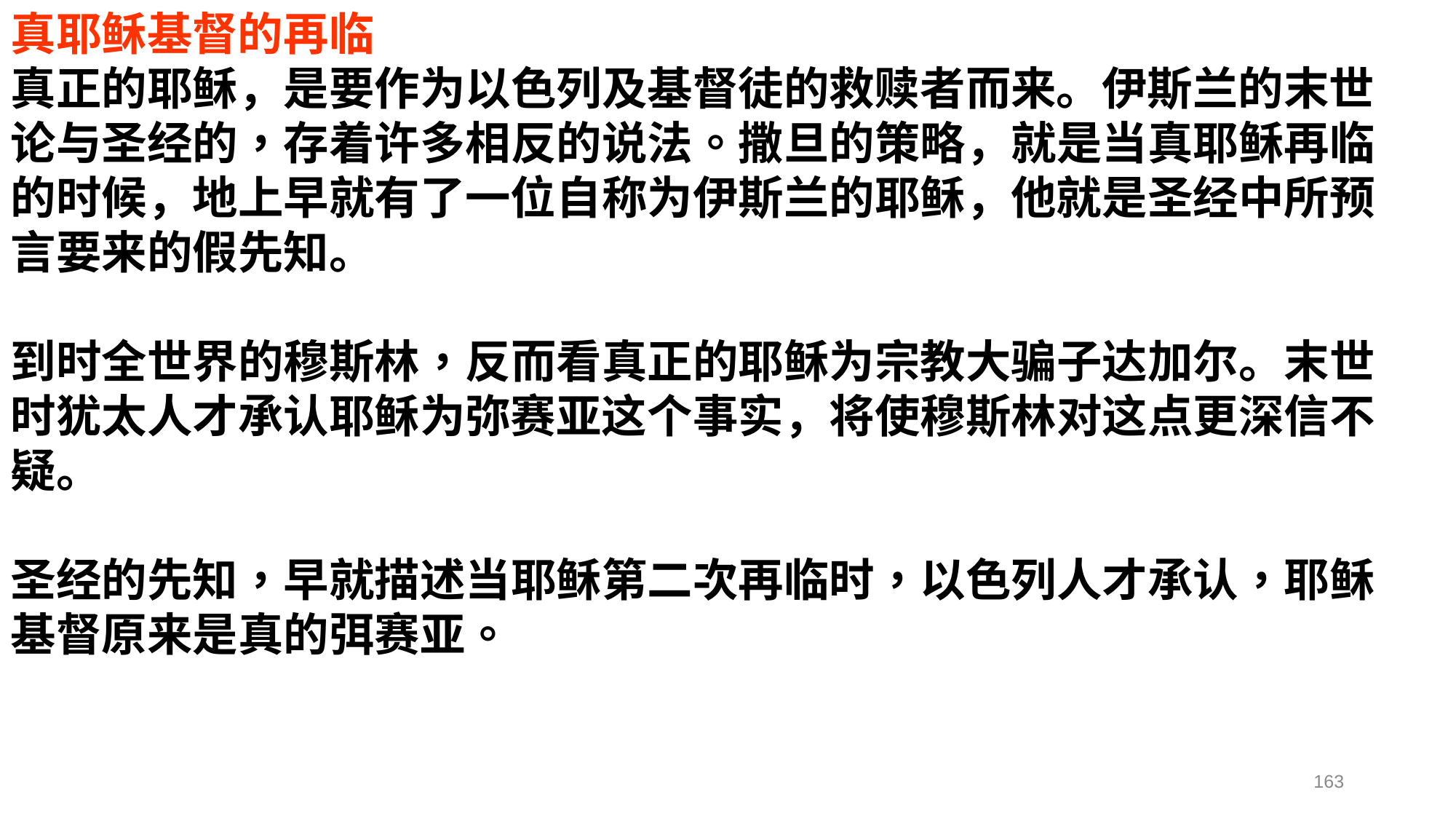

真耶稣基督的再临
真正的耶稣，是要作为以色列及基督徒的救赎者而来。伊斯兰的末世论与圣经的，存着许多相反的说法。撒旦的策略，就是当真耶稣再临的时候，地上早就有了一位自称为伊斯兰的耶稣，他就是圣经中所预言要来的假先知。

到时全世界的穆斯林，反而看真正的耶稣为宗教大骗子达加尔。末世时犹太人才承认耶稣为弥赛亚这个事实，将使穆斯林对这点更深信不疑。

圣经的先知，早就描述当耶稣第二次再临时，以色列人才承认，耶稣基督原来是真的弭赛亚。
163